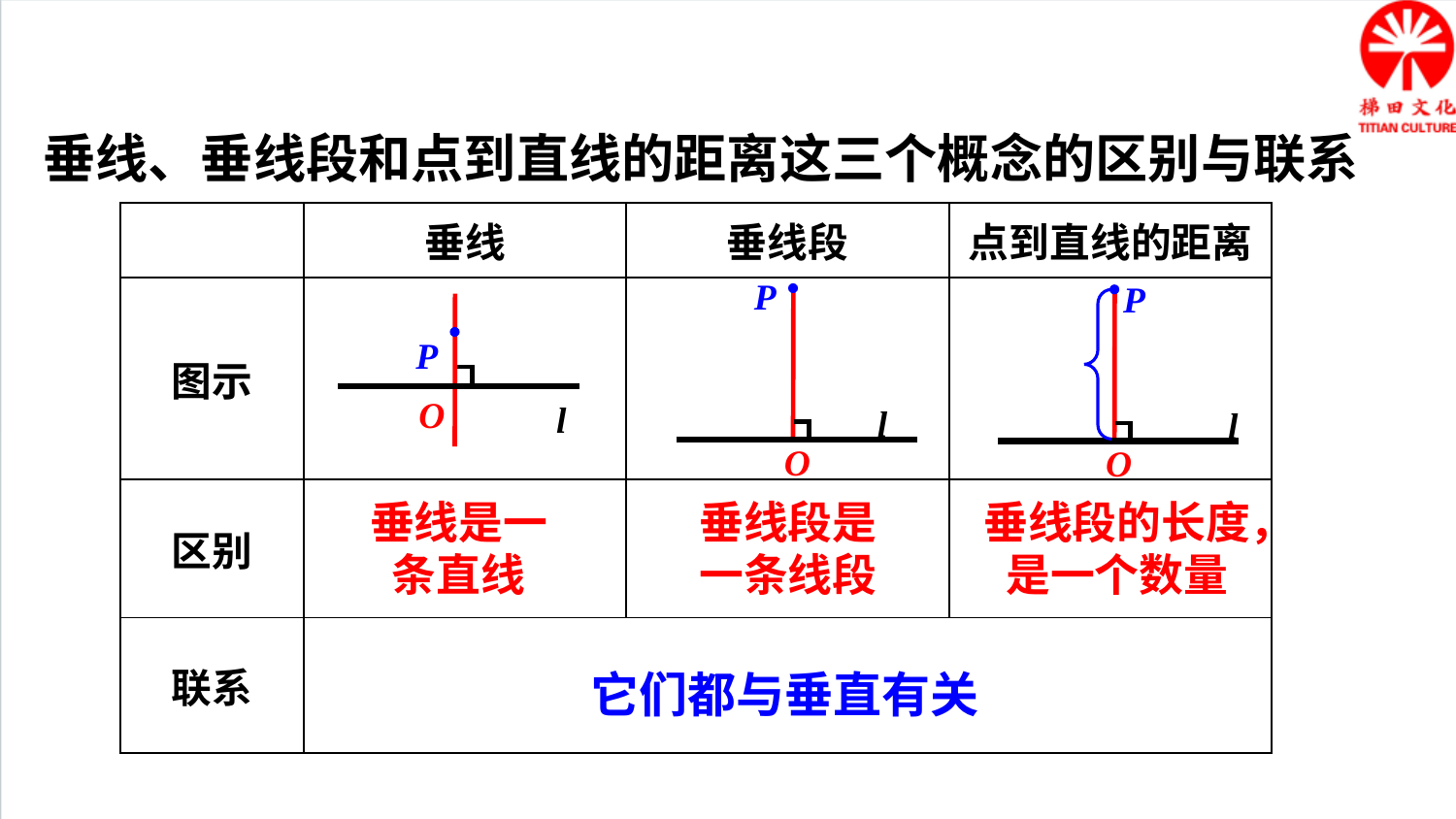

垂线、垂线段和点到直线的距离这三个概念的区别与联系
|  | 垂线 | 垂线段 | 点到直线的距离 |
| --- | --- | --- | --- |
| 图示 |  |  |  |
| 区别 |  |  |  |
| 联系 |  |  |  |
P

l
O

P

l
O

P

O
l
垂线是一条直线
垂线段是一条线段
垂线段的长度，是一个数量
它们都与垂直有关